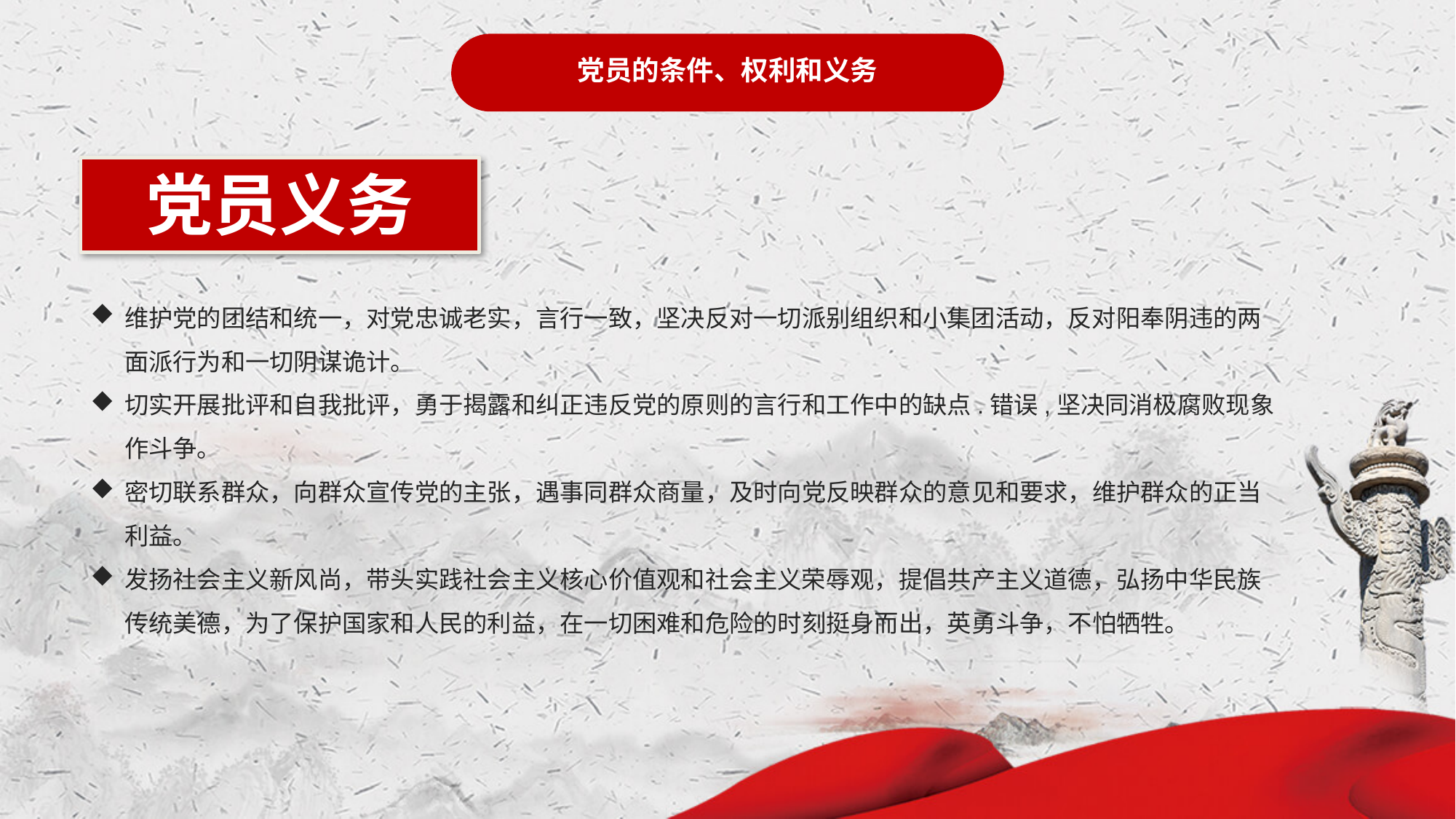

党员的条件、权利和义务

党员义务
维护党的团结和统一，对党忠诚老实，言行一致，坚决反对一切派别组织和小集团活动，反对阳奉阴违的两面派行为和一切阴谋诡计。
切实开展批评和自我批评，勇于揭露和纠正违反党的原则的言行和工作中的缺点.错误,坚决同消极腐败现象作斗争。
密切联系群众，向群众宣传党的主张，遇事同群众商量，及时向党反映群众的意见和要求，维护群众的正当利益。
发扬社会主义新风尚，带头实践社会主义核心价值观和社会主义荣辱观，提倡共产主义道德，弘扬中华民族传统美德，为了保护国家和人民的利益，在一切困难和危险的时刻挺身而出，英勇斗争，不怕牺牲。